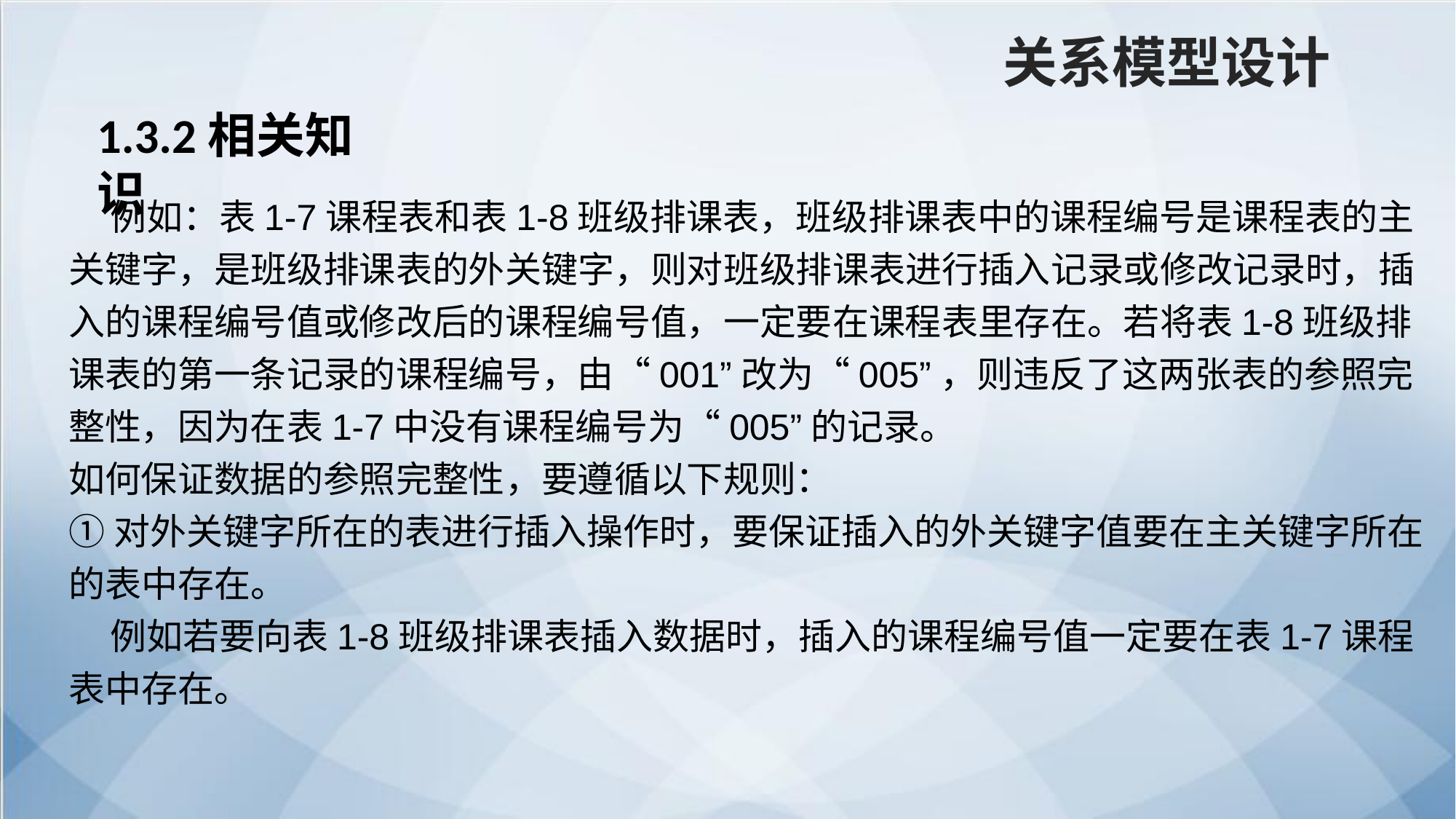

关系模型设计
1.3.2相关知识
    例如：表1-7课程表和表1-8班级排课表，班级排课表中的课程编号是课程表的主关键字，是班级排课表的外关键字，则对班级排课表进行插入记录或修改记录时，插入的课程编号值或修改后的课程编号值，一定要在课程表里存在。若将表1-8班级排课表的第一条记录的课程编号，由“001”改为“005”，则违反了这两张表的参照完整性，因为在表1-7中没有课程编号为“005”的记录。
如何保证数据的参照完整性，要遵循以下规则：
①对外关键字所在的表进行插入操作时，要保证插入的外关键字值要在主关键字所在的表中存在。
    例如若要向表1-8班级排课表插入数据时，插入的课程编号值一定要在表1-7课程表中存在。